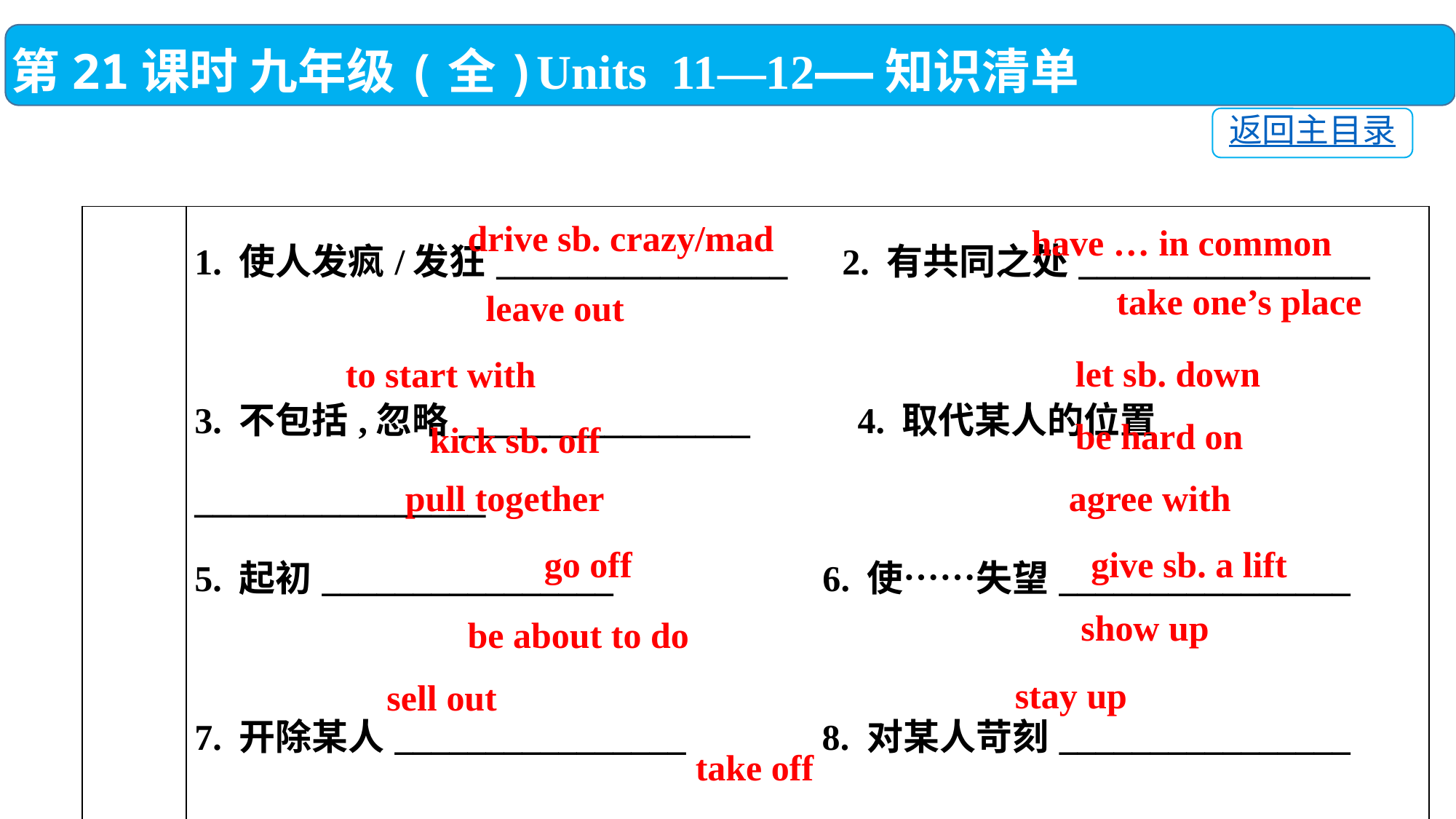

第21课时 九年级(全)Units  11—12——知识清单
返回主目录
| 高频 短语 | 1. 使人发疯/发狂\_\_\_\_\_\_\_\_\_\_\_\_\_\_\_\_ 2. 有共同之处\_\_\_\_\_\_\_\_\_\_\_\_\_\_\_\_　　　　　　　 3. 不包括,忽略\_\_\_\_\_\_\_\_\_\_\_\_\_\_\_\_　　 4. 取代某人的位置\_\_\_\_\_\_\_\_\_\_\_\_\_\_\_\_　　　　　　　 5. 起初\_\_\_\_\_\_\_\_\_\_\_\_\_\_\_\_ 6. 使……失望\_\_\_\_\_\_\_\_\_\_\_\_\_\_\_\_　　　　　　　 7. 开除某人\_\_\_\_\_\_\_\_\_\_\_\_\_\_\_\_ 8. 对某人苛刻\_\_\_\_\_\_\_\_\_\_\_\_\_\_\_\_　　　　　　　 9. 齐心协力\_\_\_\_\_\_\_\_\_\_\_\_\_\_\_\_ 10. 意见一致\_\_\_\_\_\_\_\_\_\_\_\_\_\_\_\_　　　　　　　 11. 变坏,发出响声\_\_\_\_\_\_\_\_\_\_\_　 12. 捎……一程\_\_\_\_\_\_\_\_\_\_\_\_\_\_\_\_　　　　　　　 13. 即将做某事\_\_\_\_\_\_\_\_\_\_\_\_\_\_\_\_　　 14. 赶到,露面\_\_\_\_\_\_\_\_\_\_\_\_\_\_\_\_　　　　　　　 15. 卖光\_\_\_\_\_\_\_\_\_\_\_\_\_\_\_\_　　　　　 16. 熬夜\_\_\_\_\_\_\_\_\_\_\_\_\_\_\_\_　　　　　　　 17. (飞机)起飞;脱下(衣服) \_\_\_\_\_\_\_\_\_\_\_\_\_\_\_\_ |
| --- | --- |
drive sb. crazy/mad
have … in common
take one’s place
leave out
let sb. down
to start with
be hard on
kick sb. off
pull together
agree with
go off
give sb. a lift
show up
be about to do
stay up
sell out
take off